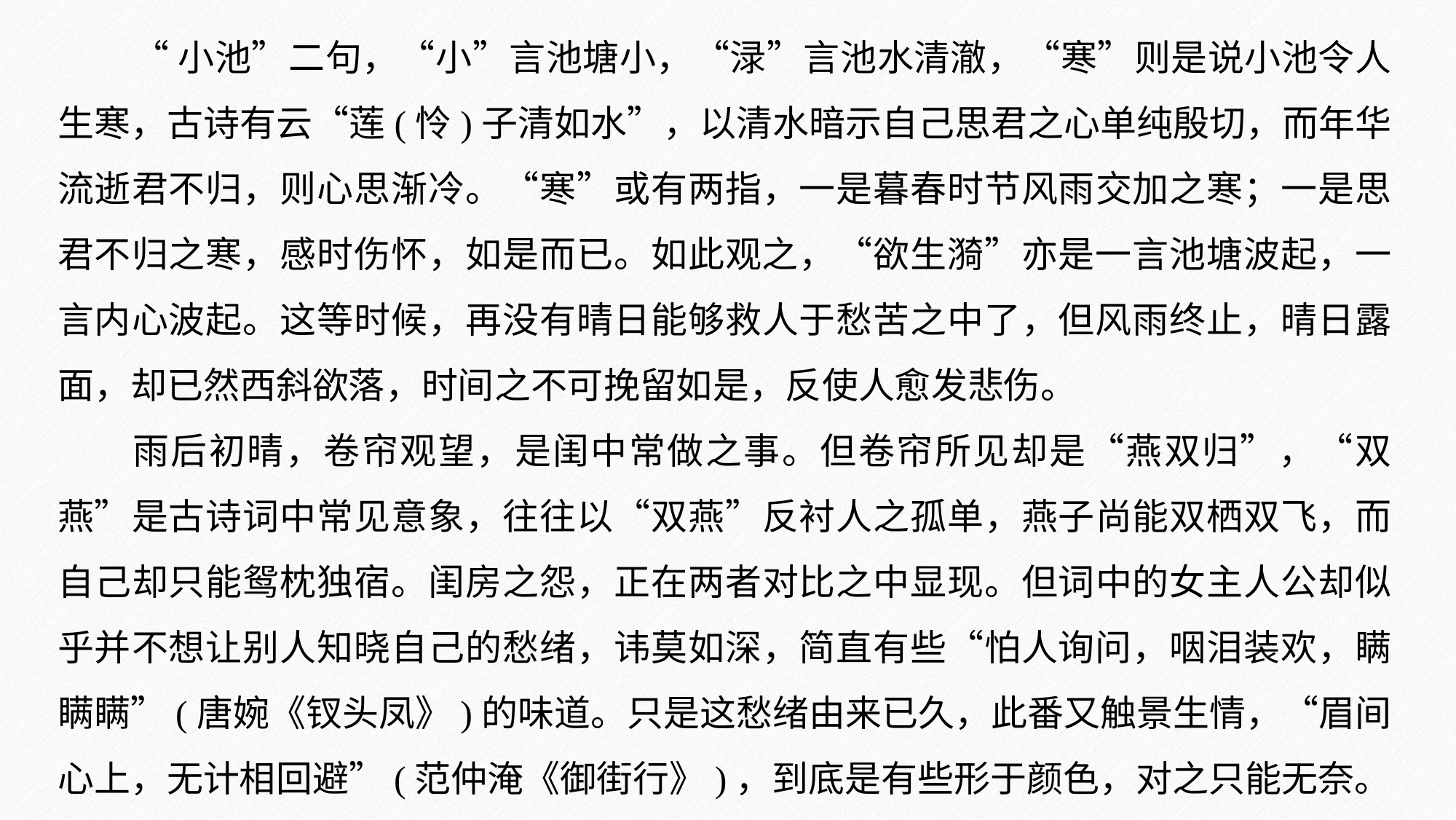

“小池”二句，“小”言池塘小，“渌”言池水清澈，“寒”则是说小池令人生寒，古诗有云“莲(怜)子清如水”，以清水暗示自己思君之心单纯殷切，而年华流逝君不归，则心思渐冷。“寒”或有两指，一是暮春时节风雨交加之寒；一是思君不归之寒，感时伤怀，如是而已。如此观之，“欲生漪”亦是一言池塘波起，一言内心波起。这等时候，再没有晴日能够救人于愁苦之中了，但风雨终止，晴日露面，却已然西斜欲落，时间之不可挽留如是，反使人愈发悲伤。
雨后初晴，卷帘观望，是闺中常做之事。但卷帘所见却是“燕双归”，“双燕”是古诗词中常见意象，往往以“双燕”反衬人之孤单，燕子尚能双栖双飞，而自己却只能鸳枕独宿。闺房之怨，正在两者对比之中显现。但词中的女主人公却似乎并不想让别人知晓自己的愁绪，讳莫如深，简直有些“怕人询问，咽泪装欢，瞒瞒瞒”(唐婉《钗头凤》)的味道。只是这愁绪由来已久，此番又触景生情，“眉间心上，无计相回避”(范仲淹《御街行》)，到底是有些形于颜色，对之只能无奈。